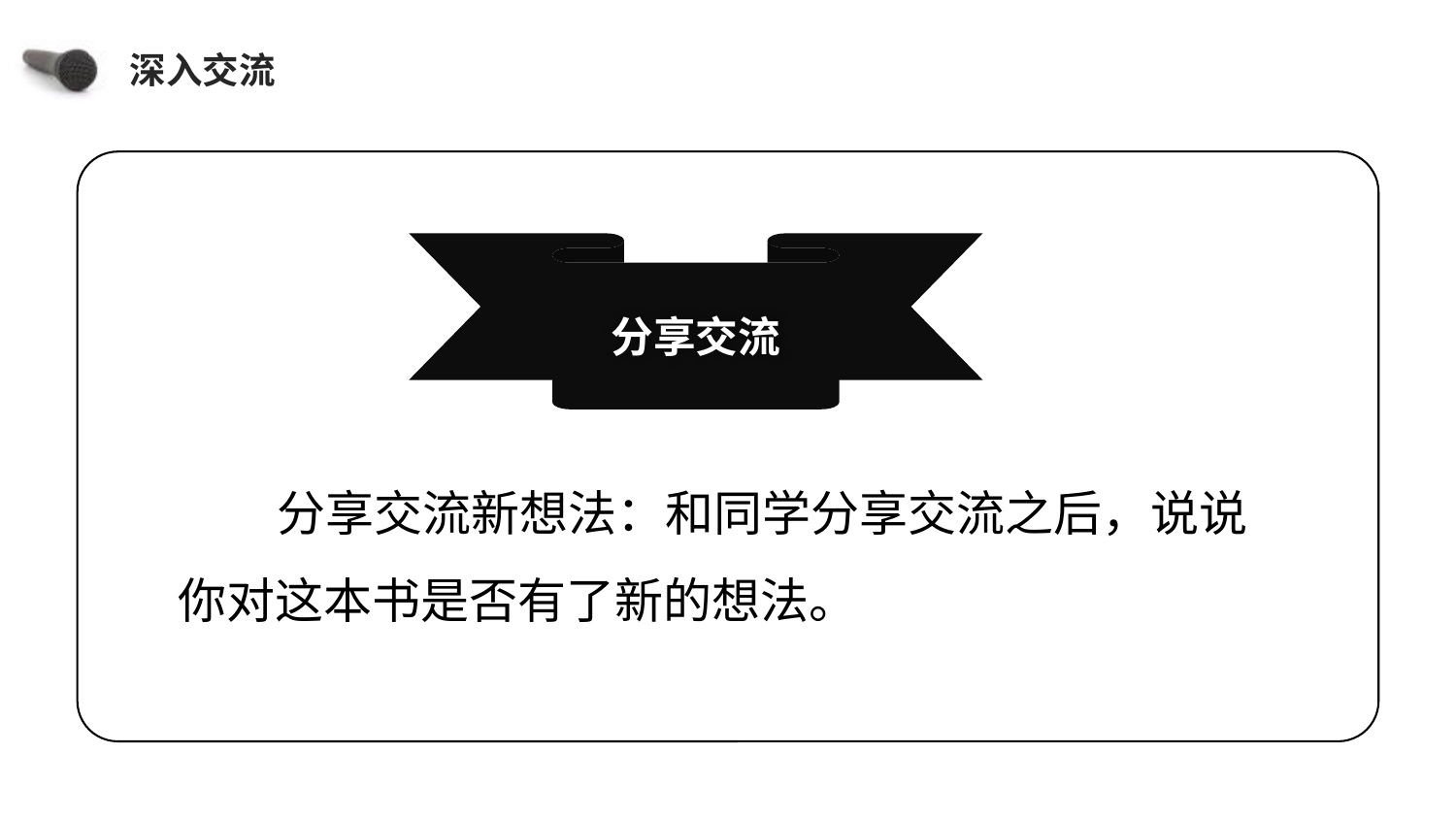

深入交流

分享交流
        分享交流新想法：和同学分享交流之后，说说你对这本书是否有了新的想法。